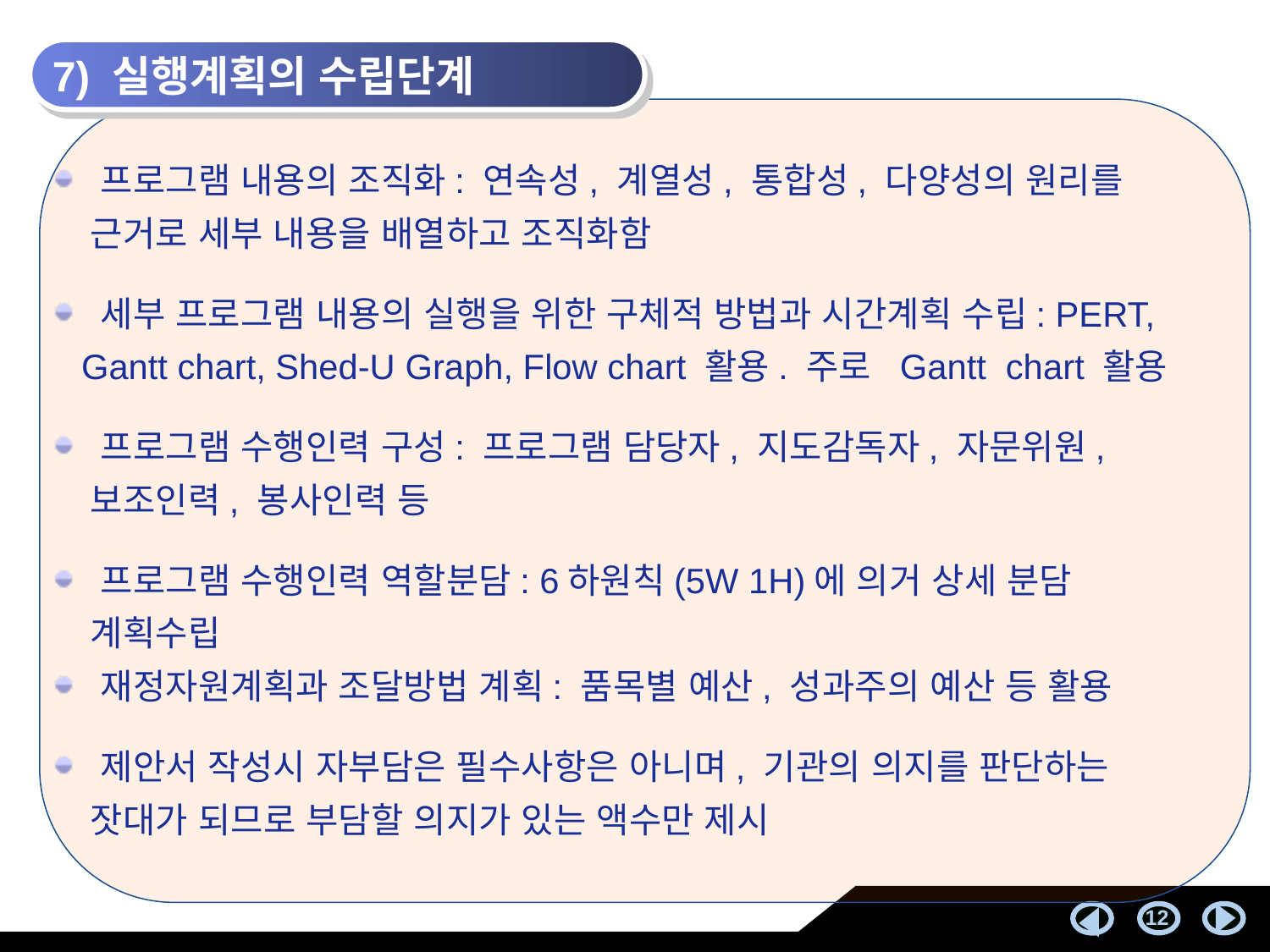

7) 실행계획의 수립단계

 프로그램 내용의 조직화: 연속성, 계열성, 통합성, 다양성의 원리를
   근거로 세부 내용을 배열하고 조직화함

 세부 프로그램 내용의 실행을 위한 구체적 방법과 시간계획 수립: PERT,
   Gantt chart, Shed-U Graph, Flow chart 활용. 주로  Gantt  chart 활용

 프로그램 수행인력 구성: 프로그램 담당자, 지도감독자, 자문위원,
   보조인력, 봉사인력 등

 프로그램 수행인력 역할분담: 6하원칙(5W 1H)에 의거 상세 분담
   계획수립
 재정자원계획과 조달방법 계획: 품목별 예산, 성과주의 예산 등 활용

 제안서 작성시 자부담은 필수사항은 아니며, 기관의 의지를 판단하는
   잣대가 되므로 부담할 의지가 있는 액수만 제시